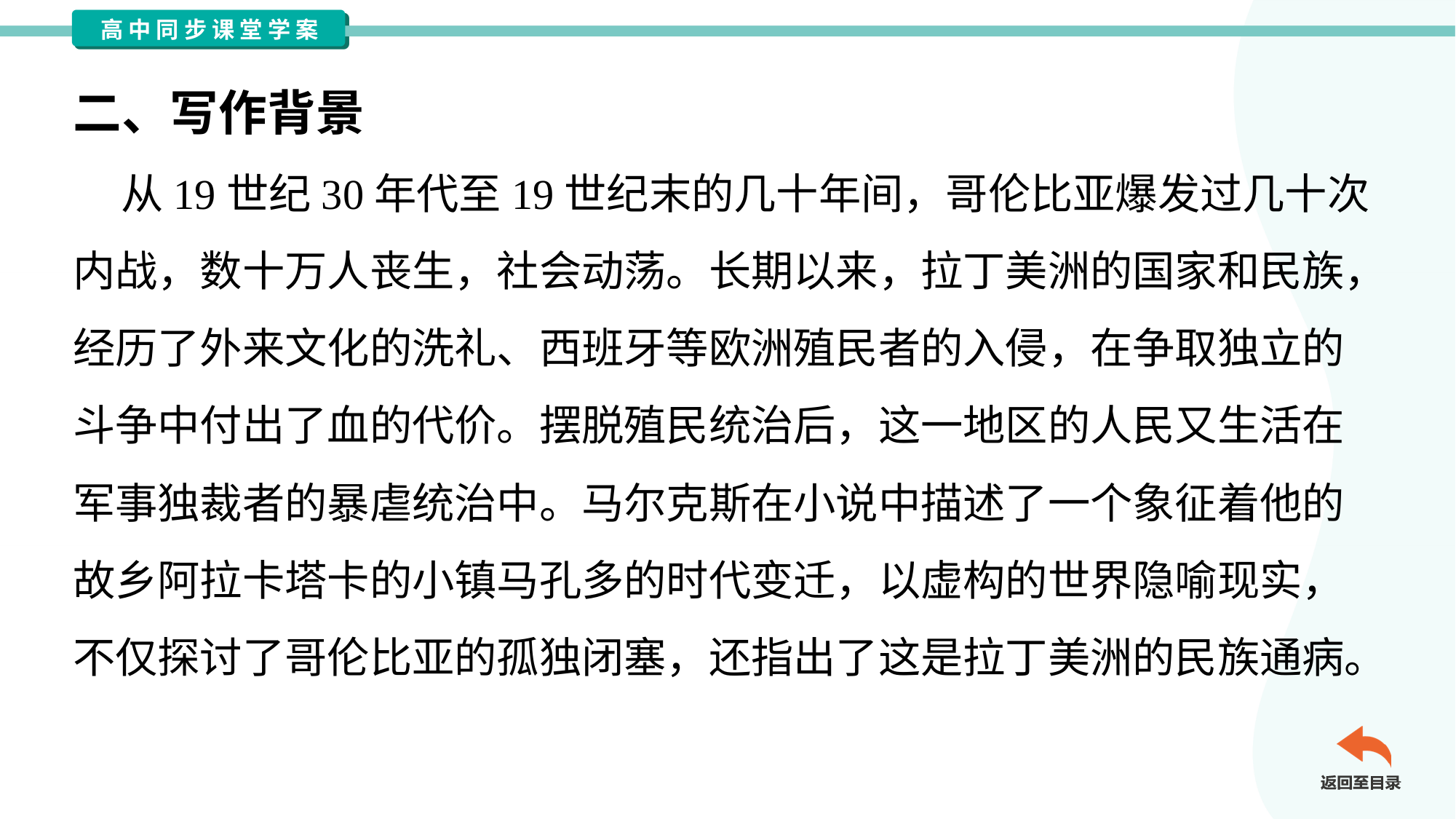

二、写作背景
    从19世纪30年代至19世纪末的几十年间，哥伦比亚爆发过几十次
内战，数十万人丧生，社会动荡。长期以来，拉丁美洲的国家和民族，
经历了外来文化的洗礼、西班牙等欧洲殖民者的入侵，在争取独立的
斗争中付出了血的代价。摆脱殖民统治后，这一地区的人民又生活在
军事独裁者的暴虐统治中。马尔克斯在小说中描述了一个象征着他的
故乡阿拉卡塔卡的小镇马孔多的时代变迁，以虚构的世界隐喻现实，
不仅探讨了哥伦比亚的孤独闭塞，还指出了这是拉丁美洲的民族通病。